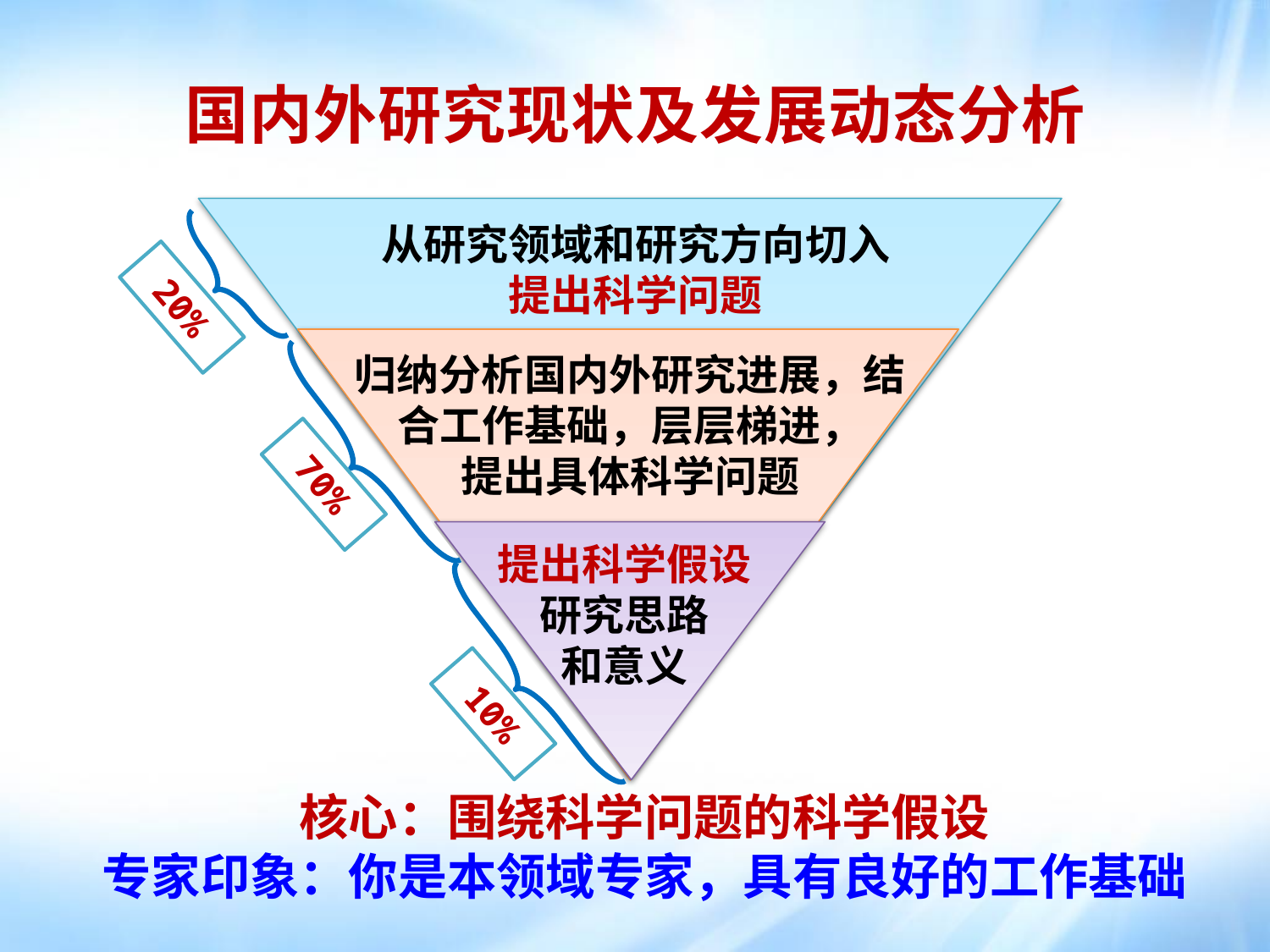

国内外研究现状及发展动态分析

20%

70%

10%
从研究领域和研究方向切入
提出科学问题

归纳分析国内外研究进展，结合工作基础，层层梯进，
提出具体科学问题

提出科学假设
研究思路
和意义
核心：围绕科学问题的科学假设
专家印象：你是本领域专家，具有良好的工作基础